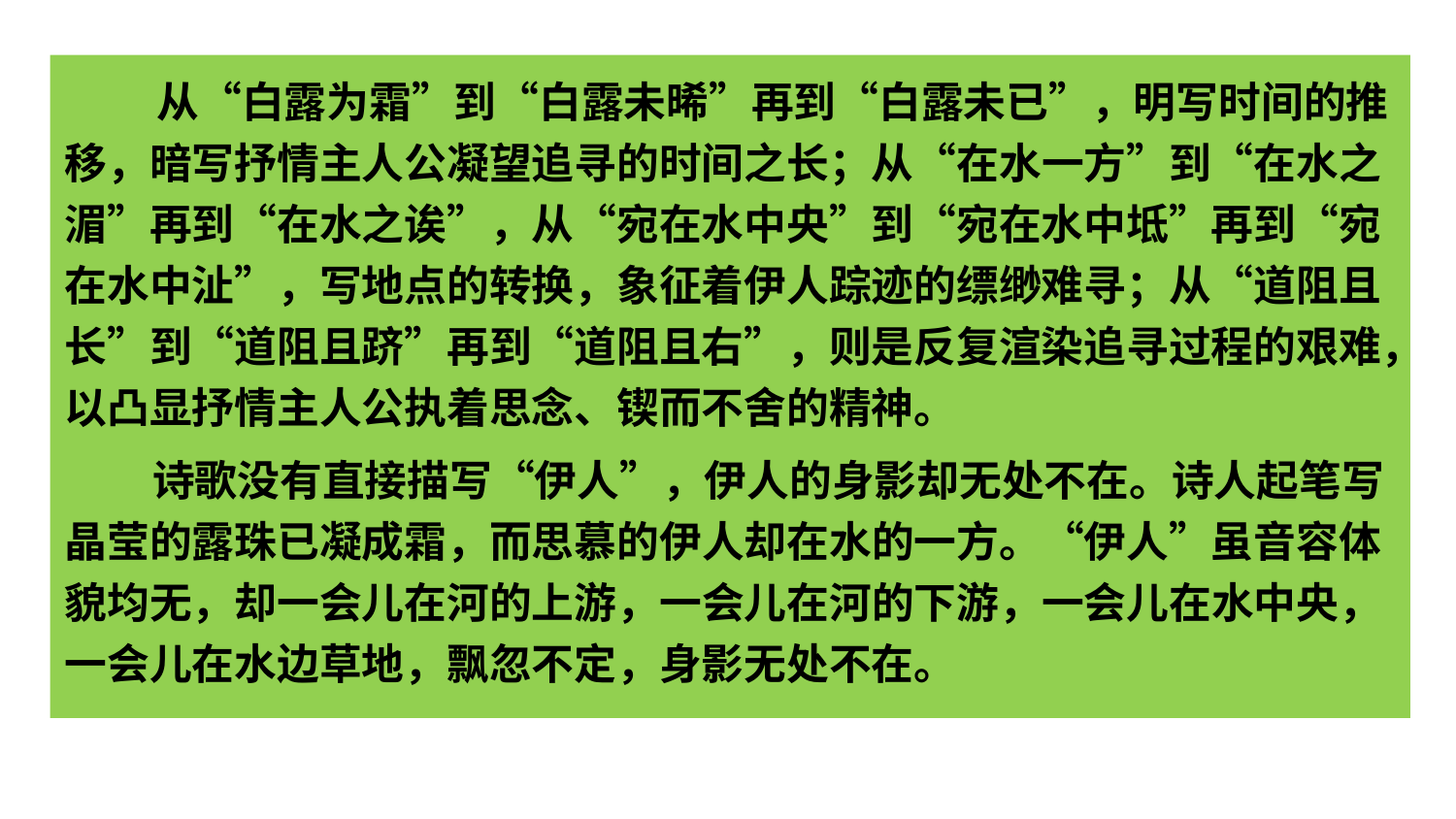

从“白露为霜”到“白露未晞”再到“白露未已”，明写时间的推移，暗写抒情主人公凝望追寻的时间之长；从“在水一方”到“在水之湄”再到“在水之诶”，从“宛在水中央”到“宛在水中坻”再到“宛在水中沚”，写地点的转换，象征着伊人踪迹的缥缈难寻；从“道阻且长”到“道阻且跻”再到“道阻且右”，则是反复渲染追寻过程的艰难，以凸显抒情主人公执着思念、锲而不舍的精神。
        诗歌没有直接描写“伊人”，伊人的身影却无处不在。诗人起笔写晶莹的露珠已凝成霜，而思慕的伊人却在水的一方。“伊人”虽音容体貌均无，却一会儿在河的上游，一会儿在河的下游，一会儿在水中央，一会儿在水边草地，飘忽不定，身影无处不在。